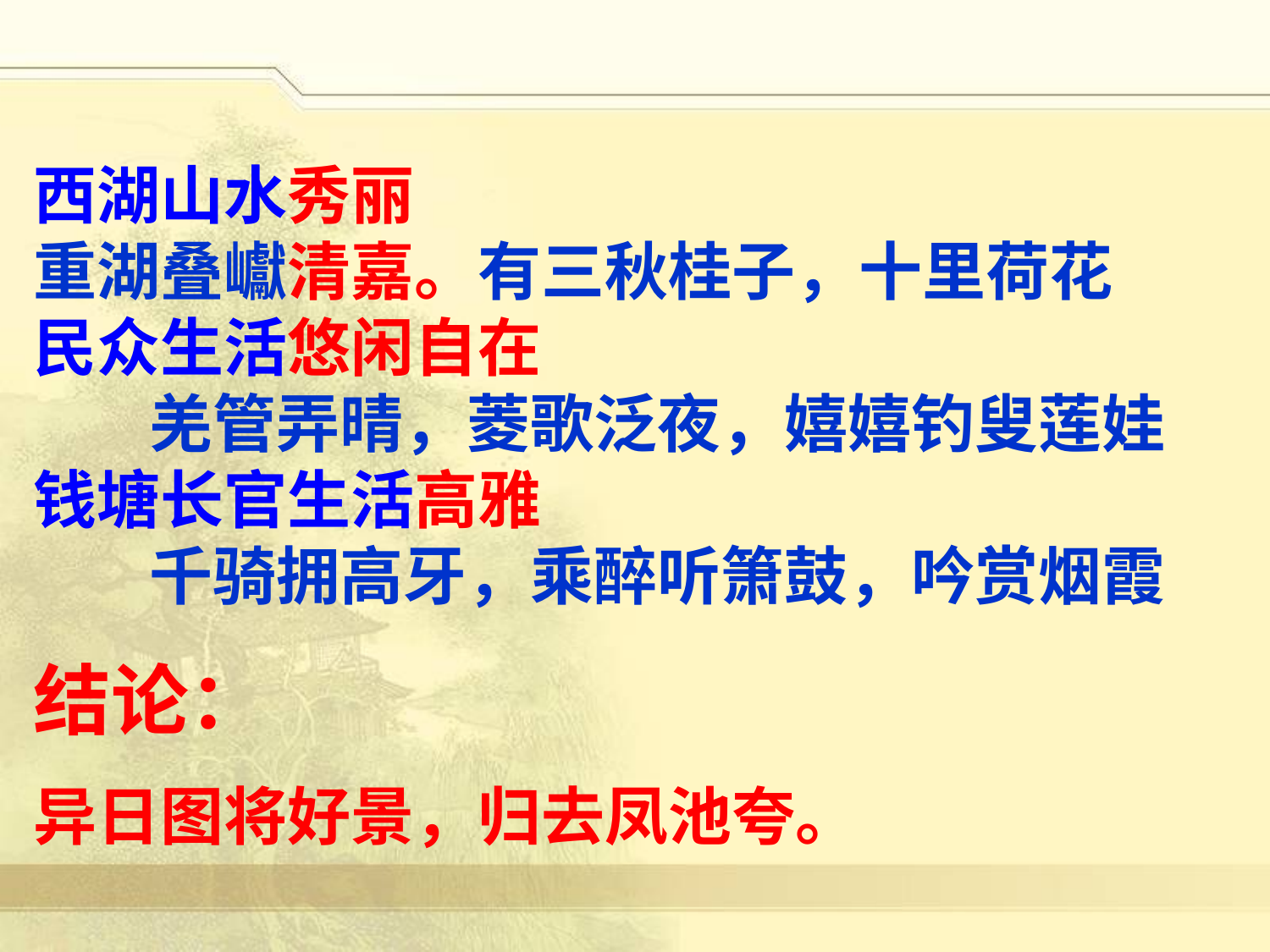

西湖山水秀丽
重湖叠巘清嘉。有三秋桂子，十里荷花
民众生活悠闲自在
       羌管弄晴，菱歌泛夜，嬉嬉钓叟莲娃
钱塘长官生活高雅
       千骑拥高牙，乘醉听箫鼓，吟赏烟霞
结论：
异日图将好景，归去凤池夸。